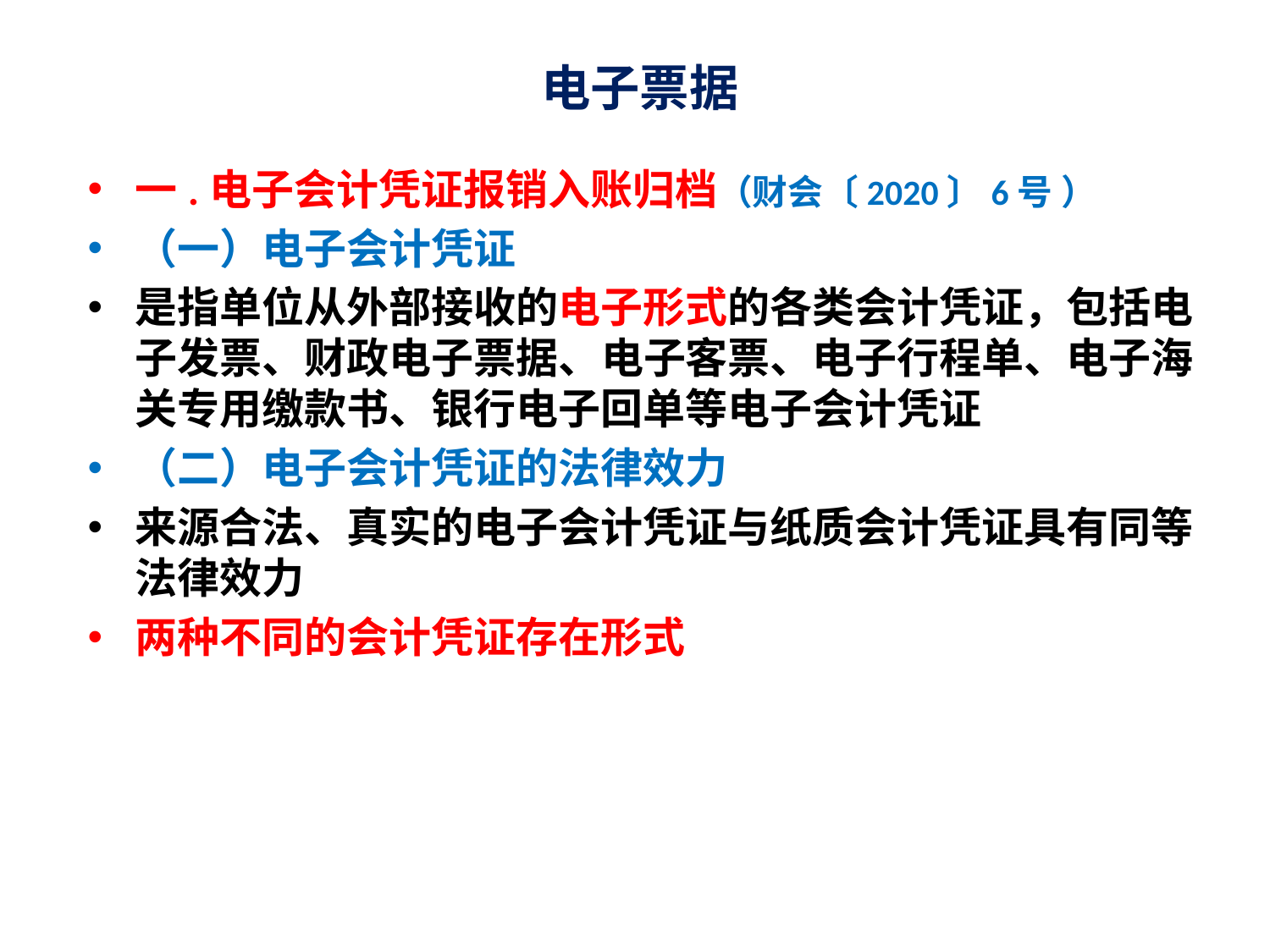

# 电子票据
一.电子会计凭证报销入账归档（财会〔2020〕6号 ）
（一）电子会计凭证
是指单位从外部接收的电子形式的各类会计凭证，包括电子发票、财政电子票据、电子客票、电子行程单、电子海关专用缴款书、银行电子回单等电子会计凭证
（二）电子会计凭证的法律效力
来源合法、真实的电子会计凭证与纸质会计凭证具有同等法律效力
两种不同的会计凭证存在形式